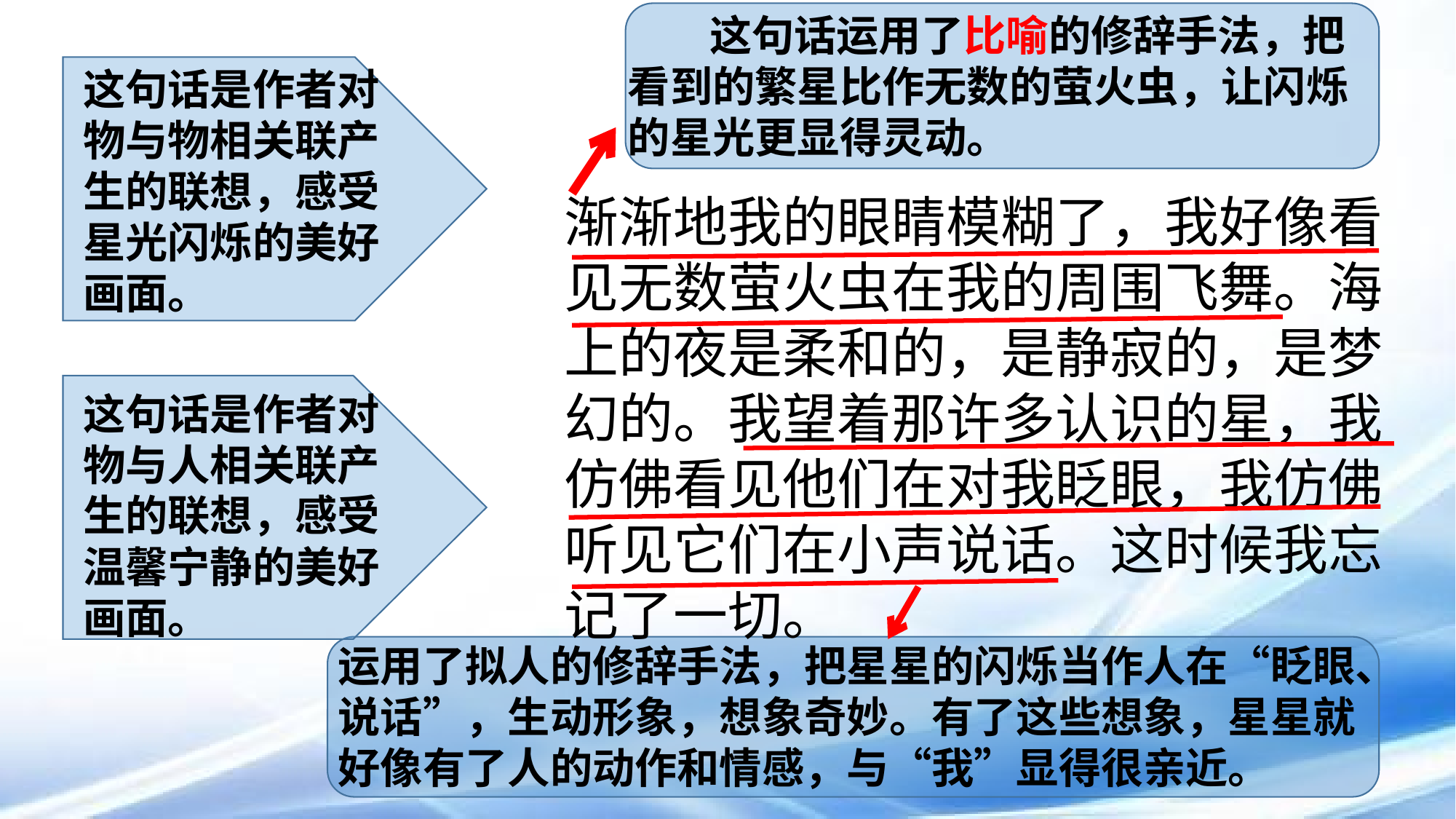

这句话运用了比喻的修辞手法，把看到的繁星比作无数的萤火虫，让闪烁的星光更显得灵动。

这句话是作者对物与物相关联产生的联想，感受星光闪烁的美好画面。
渐渐地我的眼睛模糊了，我好像看见无数萤火虫在我的周围飞舞。海上的夜是柔和的，是静寂的，是梦幻的。我望着那许多认识的星，我仿佛看见他们在对我眨眼，我仿佛听见它们在小声说话。这时候我忘记了一切。

这句话是作者对物与人相关联产生的联想，感受温馨宁静的美好画面。

运用了拟人的修辞手法，把星星的闪烁当作人在“眨眼、说话”，生动形象，想象奇妙。有了这些想象，星星就好像有了人的动作和情感，与“我”显得很亲近。